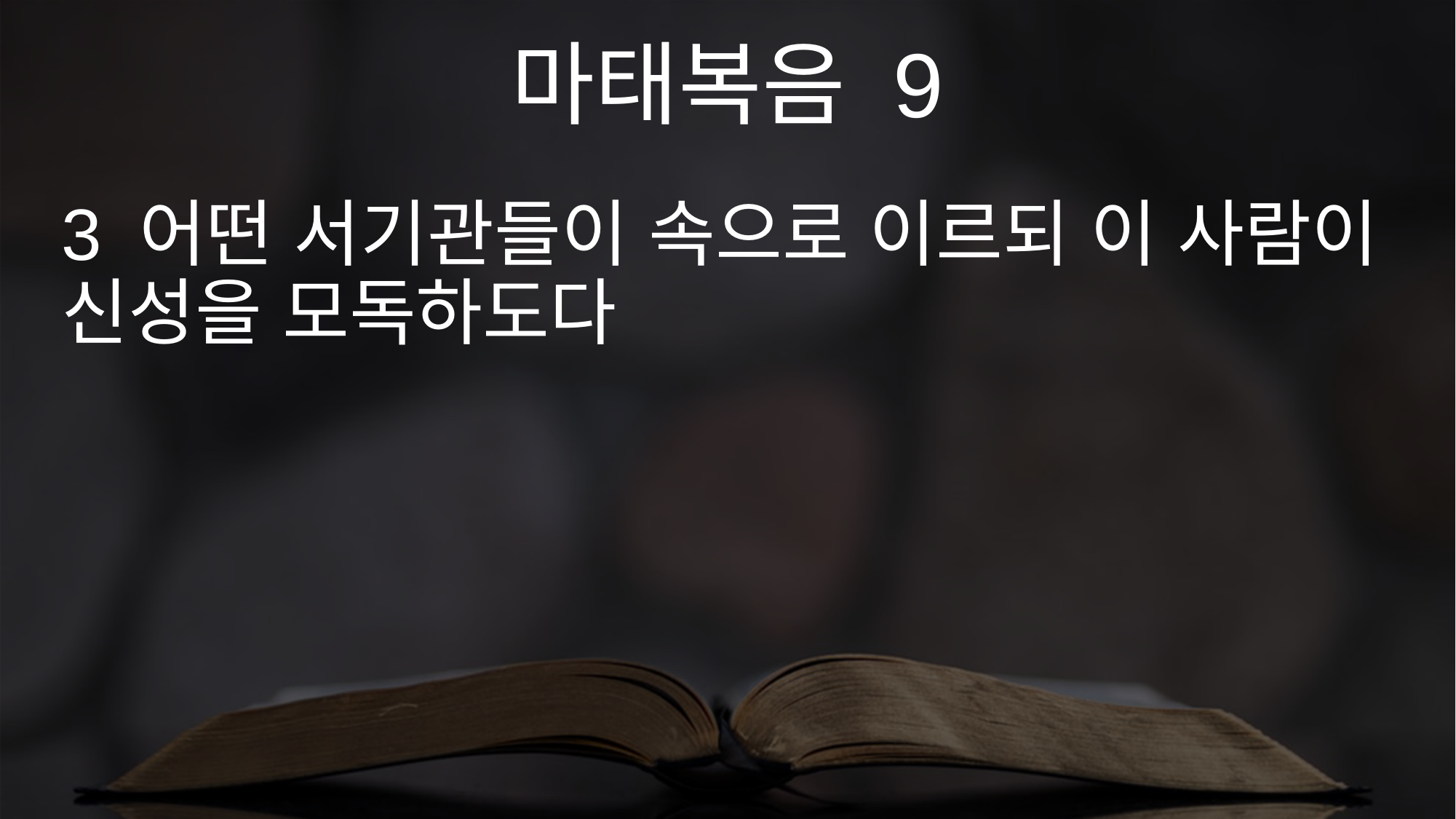

마태복음 9
3 어떤 서기관들이 속으로 이르되 이 사람이 신성을 모독하도다